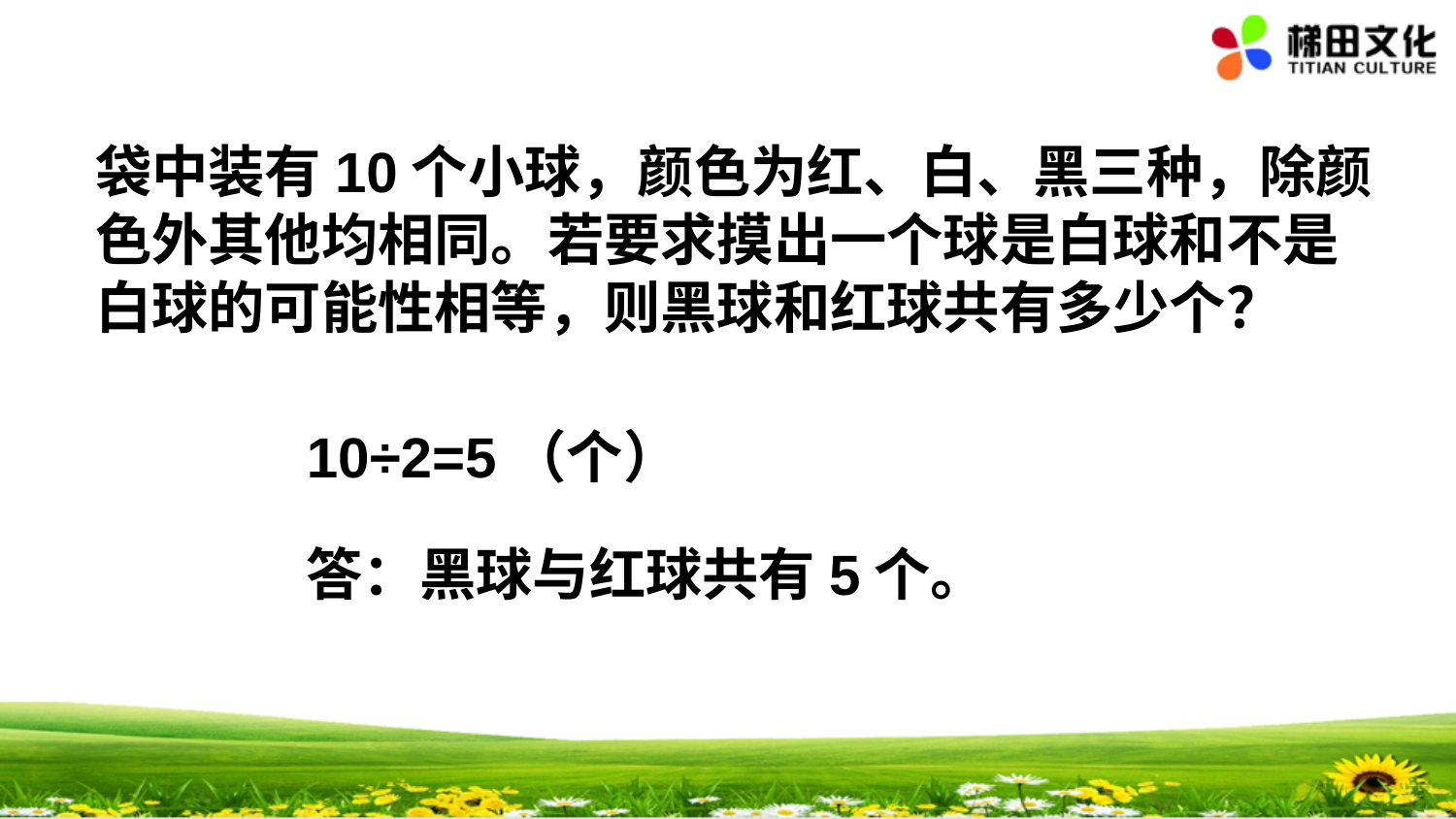

袋中装有10个小球，颜色为红、白、黑三种，除颜色外其他均相同。若要求摸出一个球是白球和不是白球的可能性相等，则黑球和红球共有多少个？
10÷2=5（个）

答：黑球与红球共有5个。